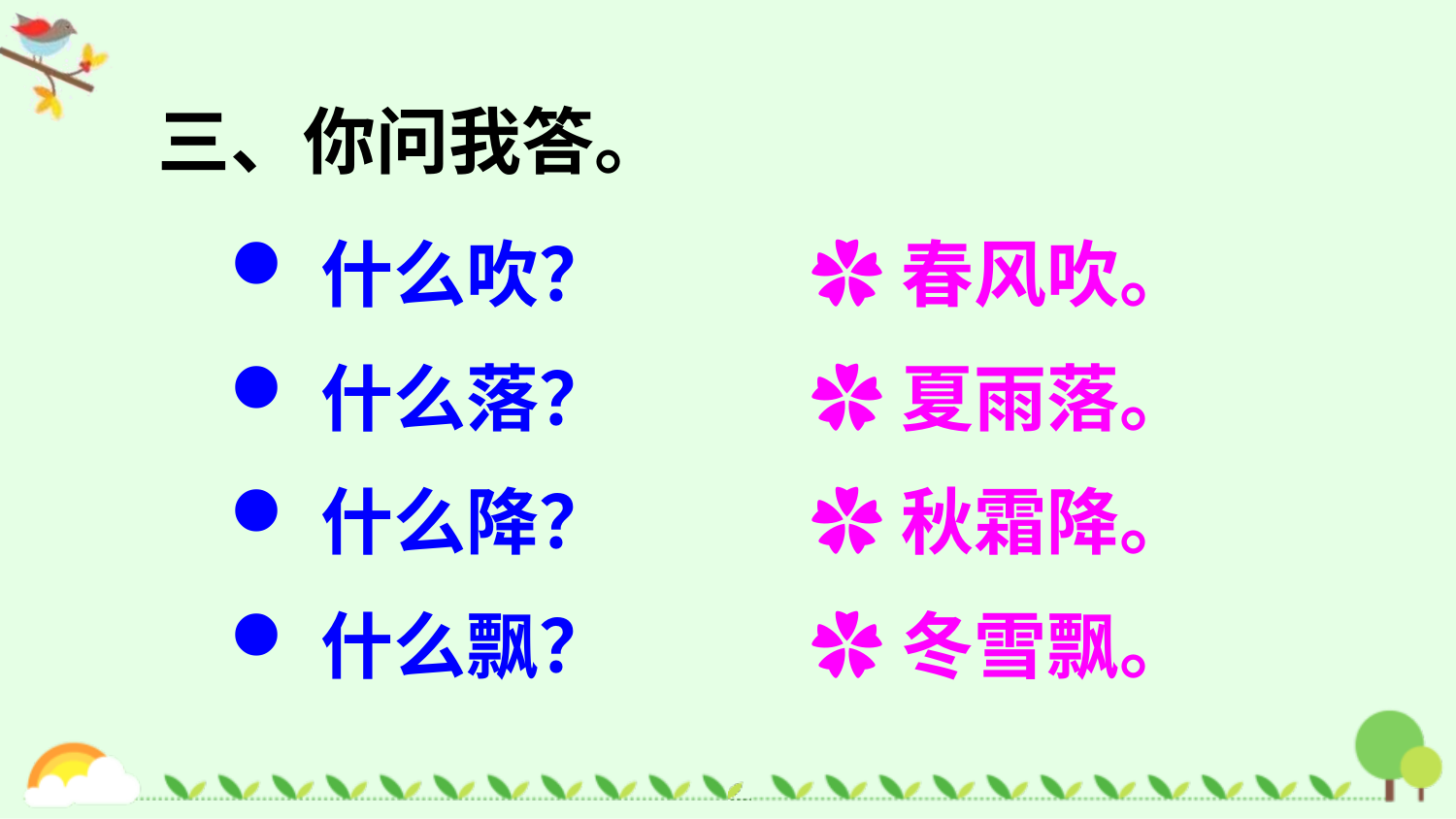

三、你问我答。
什么吹？
什么落？
什么降？
什么飘？
✿春风吹。
✿夏雨落。
✿秋霜降。
✿冬雪飘。